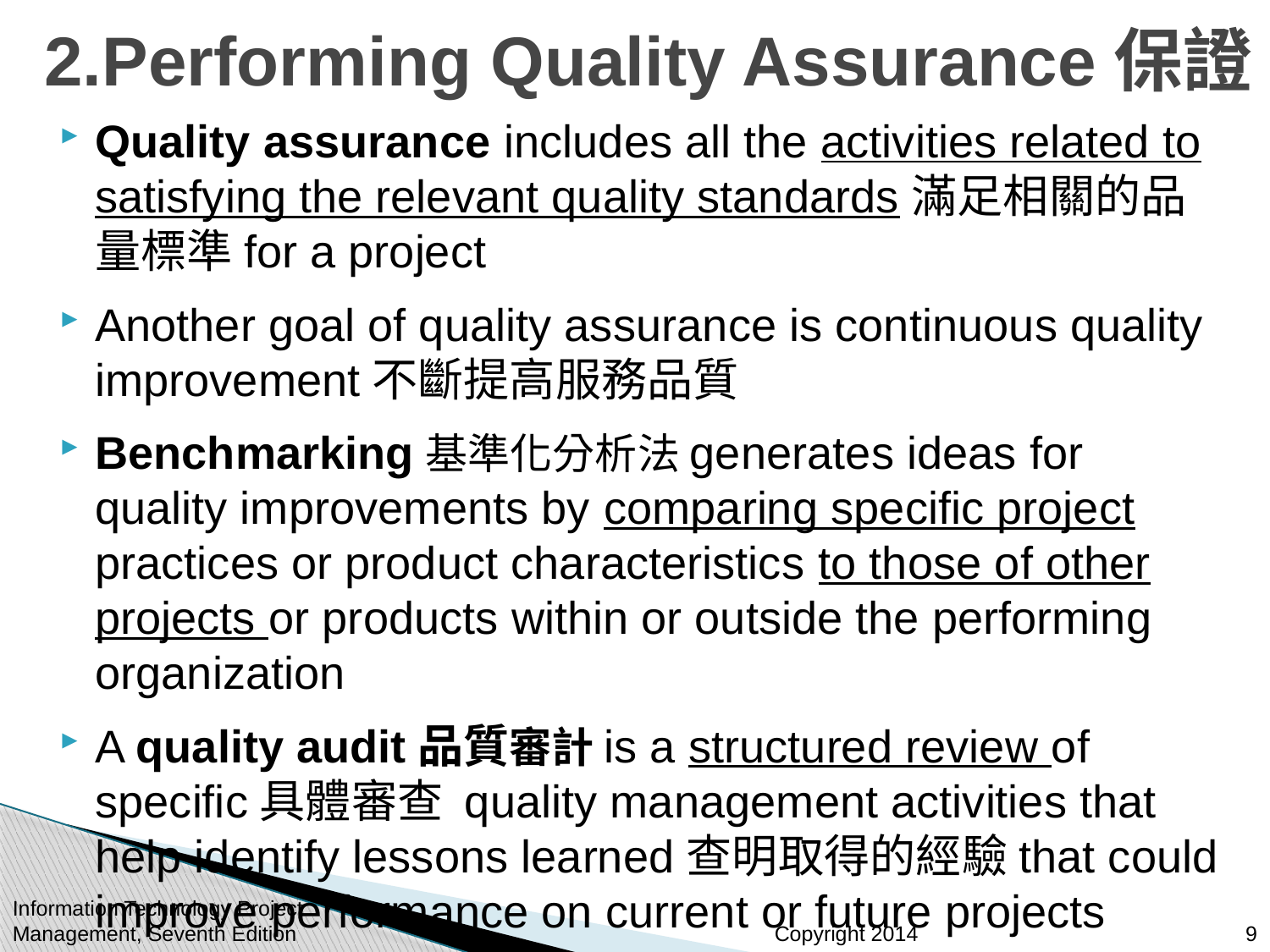

# 2.Performing Quality Assurance保證
Quality assurance includes all the activities related to satisfying the relevant quality standards滿足相關的品量標準for a project
Another goal of quality assurance is continuous quality improvement不斷提高服務品質
Benchmarking基準化分析法generates ideas for quality improvements by comparing specific project practices or product characteristics to those of other projects or products within or outside the performing organization
A quality audit品質審計is a structured review of specific具體審查 quality management activities that help identify lessons learned查明取得的經驗that could improve performance on current or future projects

Information Technology Project Management, Seventh Edition
9